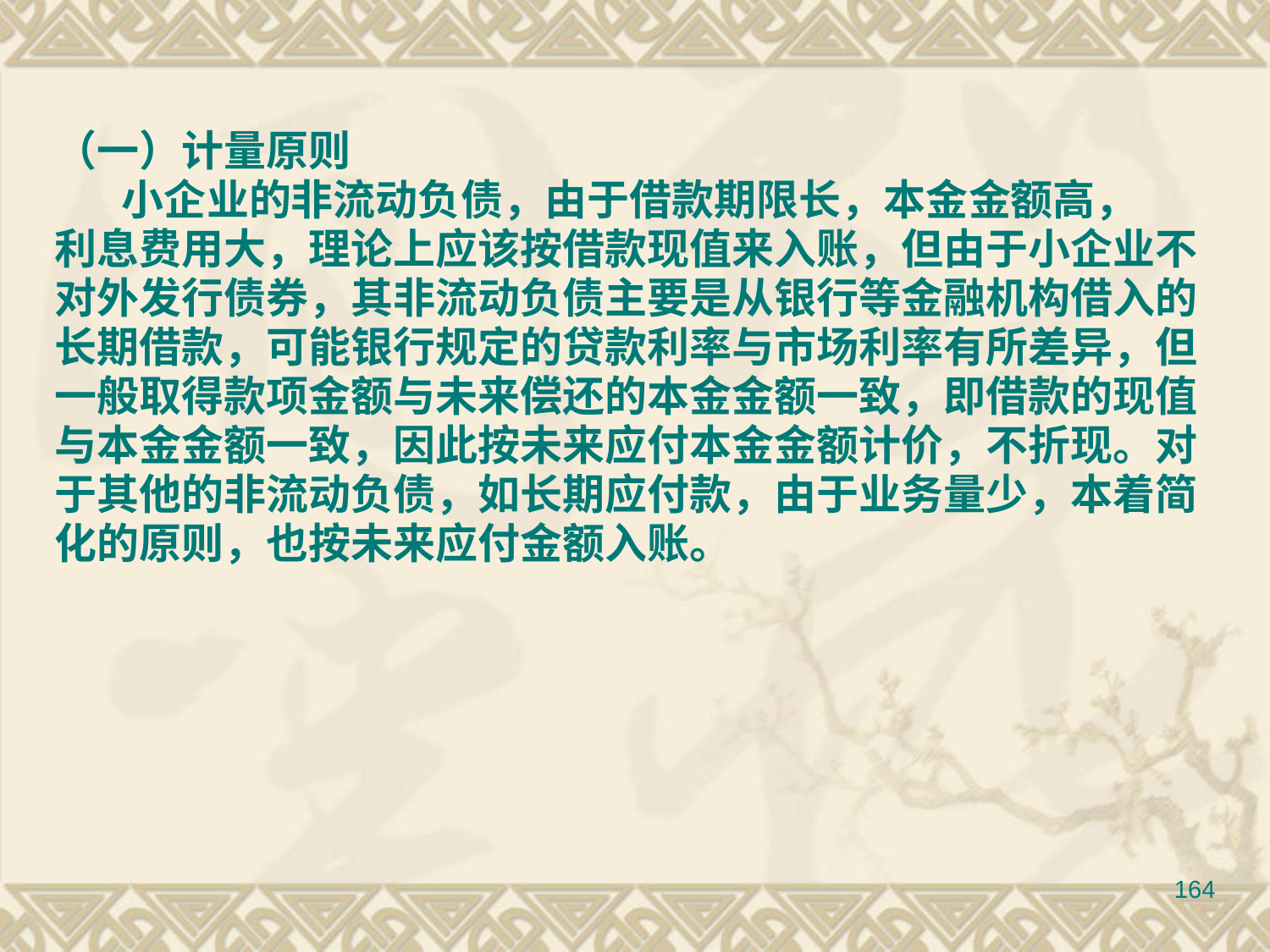

（一）计量原则
      小企业的非流动负债，由于借款期限长，本金金额高，
利息费用大，理论上应该按借款现值来入账，但由于小企业不
对外发行债券，其非流动负债主要是从银行等金融机构借入的
长期借款，可能银行规定的贷款利率与市场利率有所差异，但
一般取得款项金额与未来偿还的本金金额一致，即借款的现值
与本金金额一致，因此按未来应付本金金额计价，不折现。对
于其他的非流动负债，如长期应付款，由于业务量少，本着简
化的原则，也按未来应付金额入账。

164